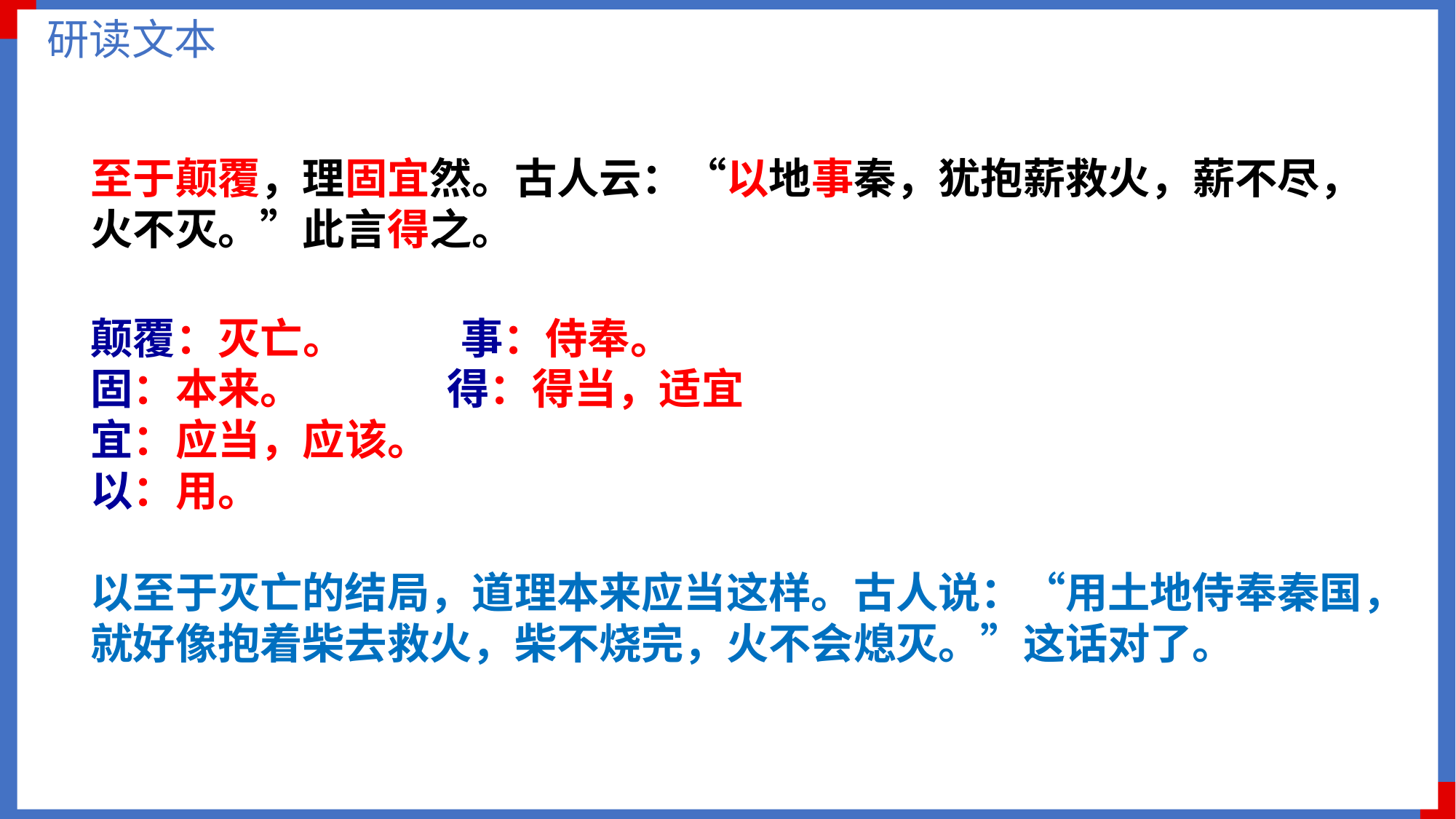

研读文本
至于颠覆，理固宜然。古人云：“以地事秦，犹抱薪救火，薪不尽，火不灭。”此言得之。

颠覆：灭亡。            事：侍奉。
固：本来。               得：得当，适宜
宜：应当，应该。
以：用。

以至于灭亡的结局，道理本来应当这样。古人说：“用土地侍奉秦国，就好像抱着柴去救火，柴不烧完，火不会熄灭。”这话对了。